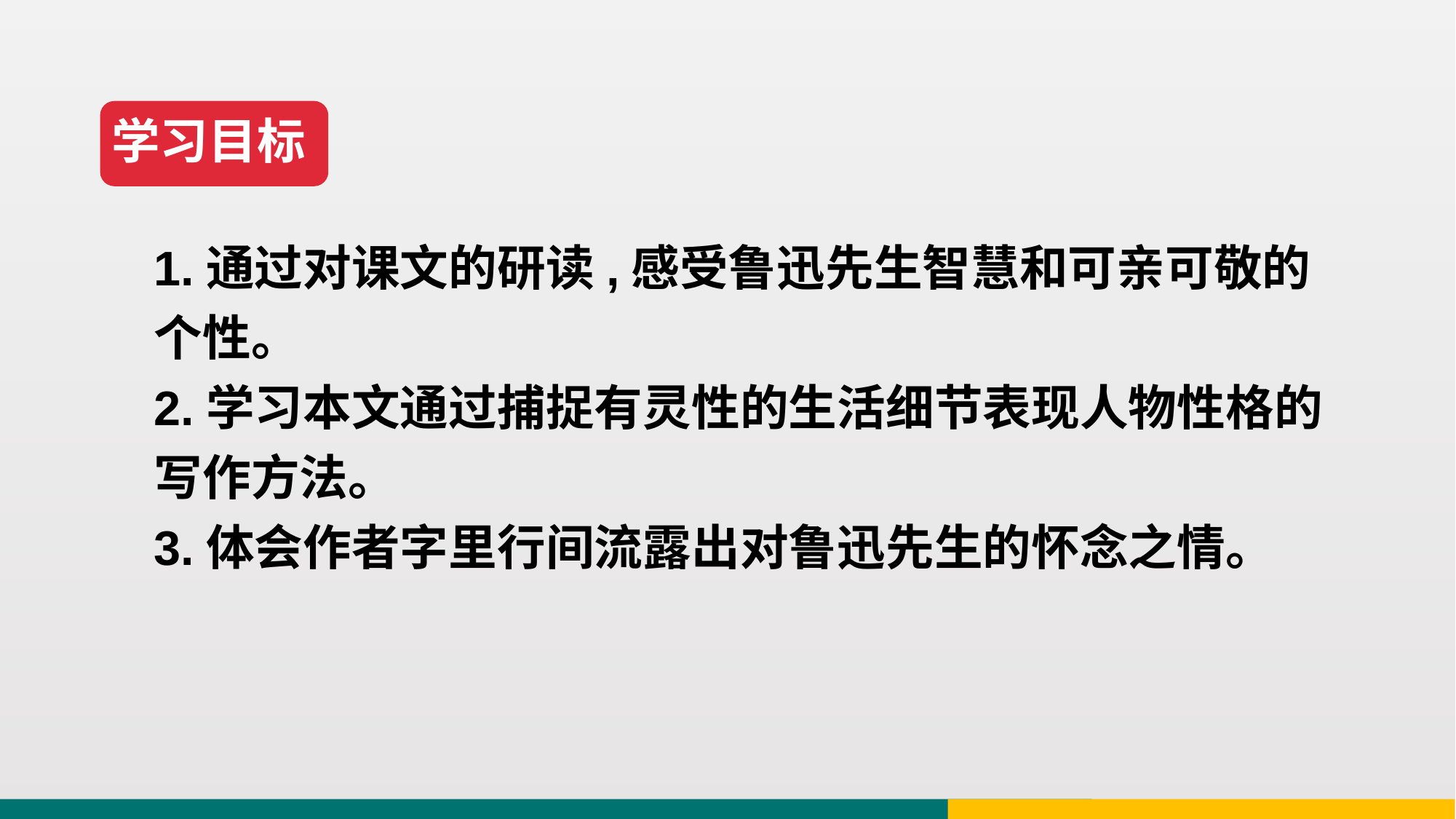

学习目标
1.通过对课文的研读,感受鲁迅先生智慧和可亲可敬的个性。
2.学习本文通过捕捉有灵性的生活细节表现人物性格的写作方法。
3.体会作者字里行间流露出对鲁迅先生的怀念之情。